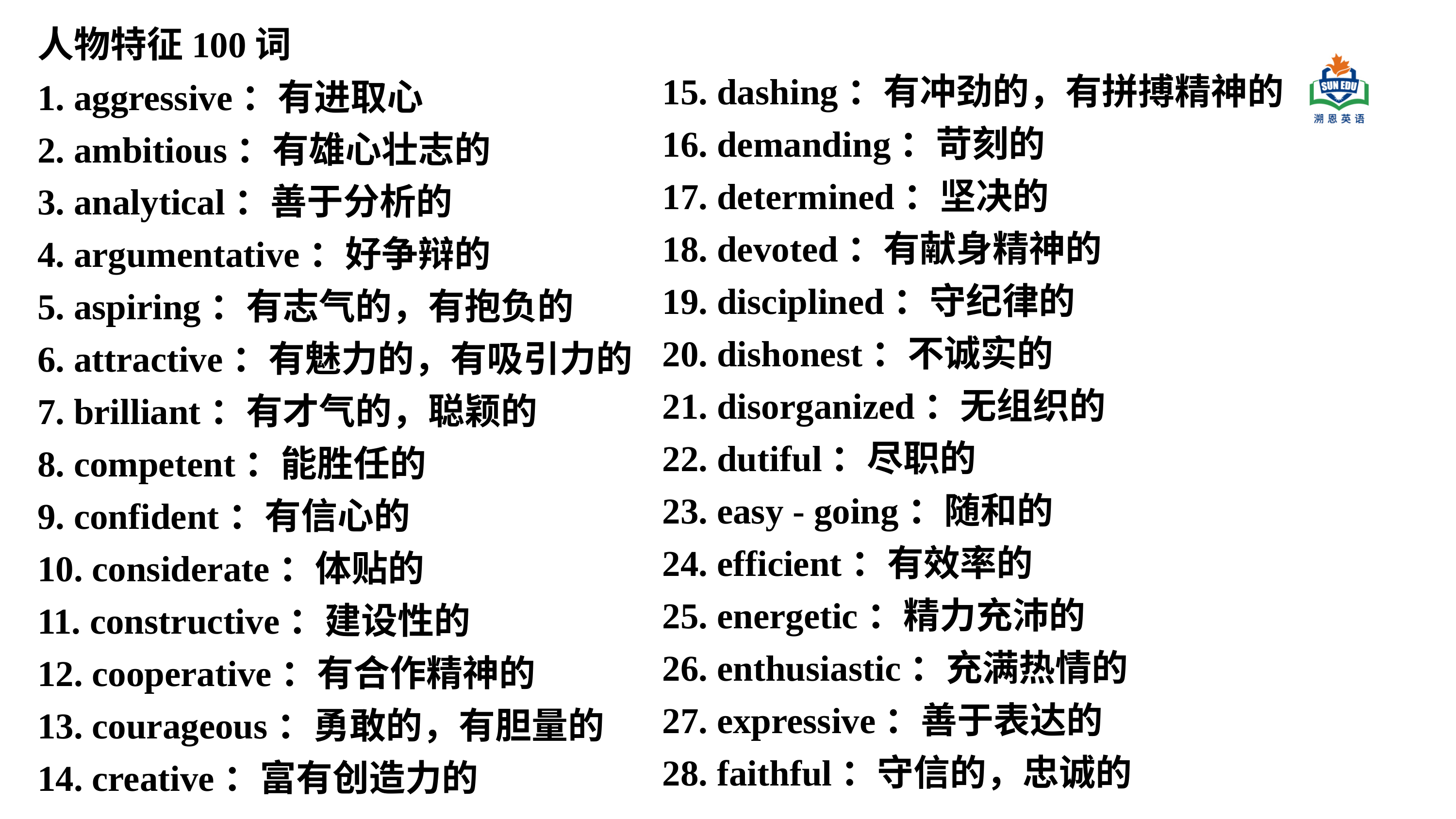

人物特征100词
1. aggressive：有进取心
2. ambitious：有雄心壮志的
3. analytical：善于分析的
4. argumentative：好争辩的
5. aspiring：有志气的，有抱负的
6. attractive：有魅力的，有吸引力的
7. brilliant：有才气的，聪颖的
8. competent：能胜任的
9. confident：有信心的
10. considerate：体贴的
11. constructive：建设性的
12. cooperative：有合作精神的
13. courageous：勇敢的，有胆量的
14. creative：富有创造力的
15. dashing：有冲劲的，有拼搏精神的
16. demanding：苛刻的
17. determined：坚决的
18. devoted：有献身精神的
19. disciplined：守纪律的
20. dishonest：不诚实的
21. disorganized：无组织的
22. dutiful：尽职的
23. easy - going：随和的
24. efficient：有效率的
25. energetic：精力充沛的
26. enthusiastic：充满热情的
27. expressive：善于表达的
28. faithful：守信的，忠诚的